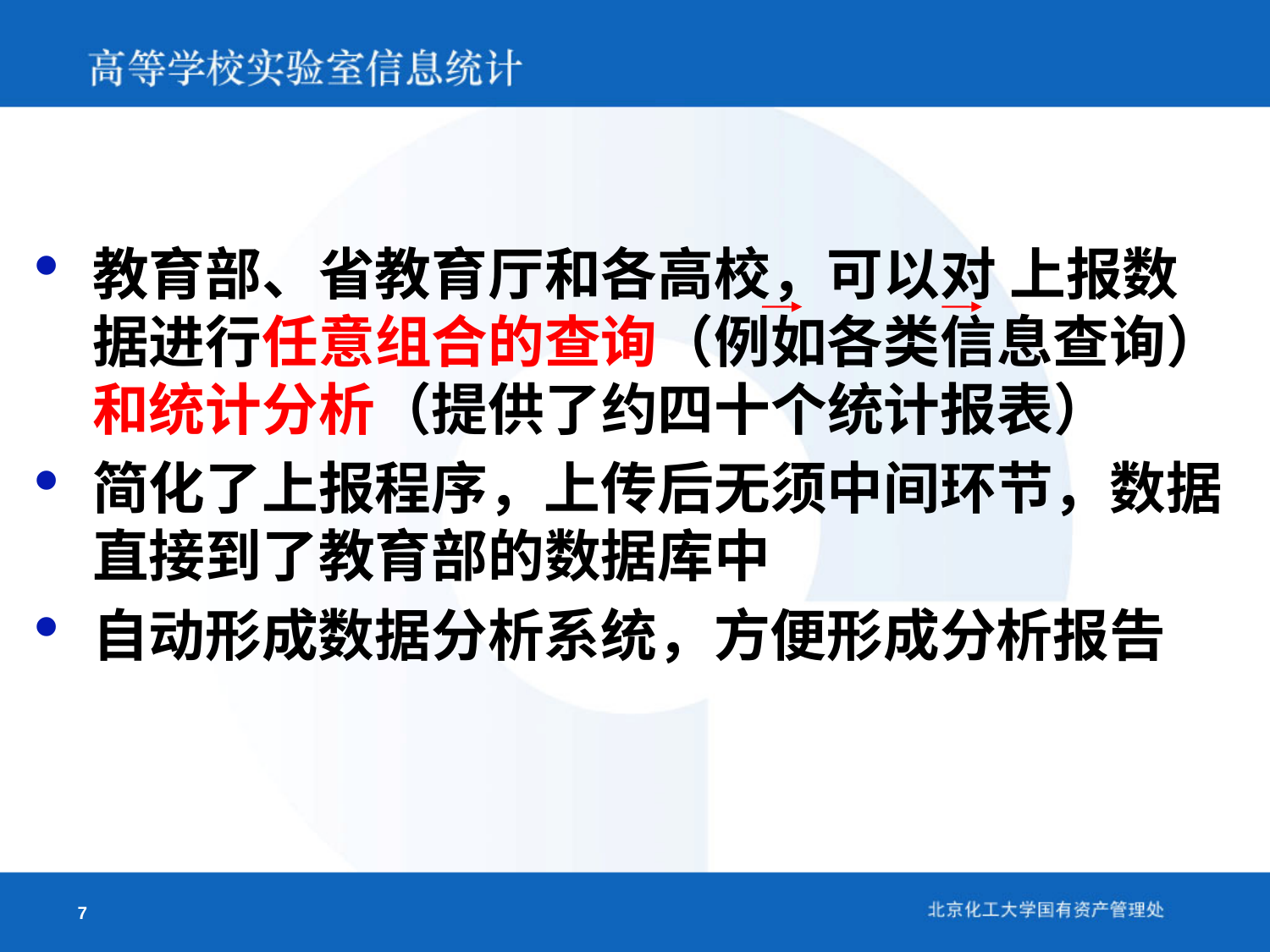

教育部、省教育厅和各高校，可以对 上报数据进行任意组合的查询（例如各类信息查询）和统计分析（提供了约四十个统计报表）
简化了上报程序，上传后无须中间环节，数据直接到了教育部的数据库中
自动形成数据分析系统，方便形成分析报告